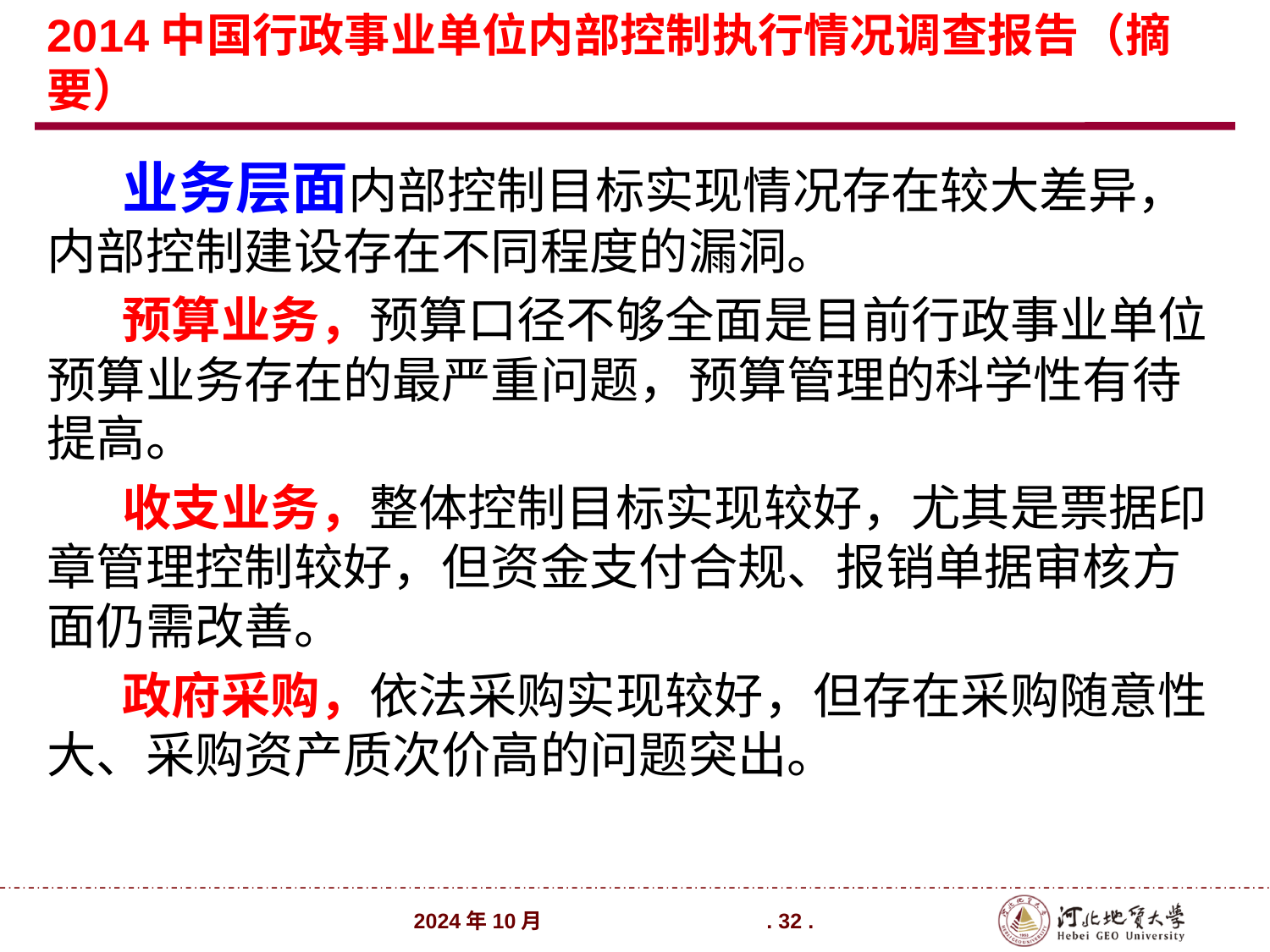

# 2014中国行政事业单位内部控制执行情况调查报告（摘要）
业务层面内部控制目标实现情况存在较大差异，内部控制建设存在不同程度的漏洞。
预算业务，预算口径不够全面是目前行政事业单位预算业务存在的最严重问题，预算管理的科学性有待提高。
收支业务，整体控制目标实现较好，尤其是票据印章管理控制较好，但资金支付合规、报销单据审核方面仍需改善。
政府采购，依法采购实现较好，但存在采购随意性大、采购资产质次价高的问题突出。

2024年10月                                             . 32 .